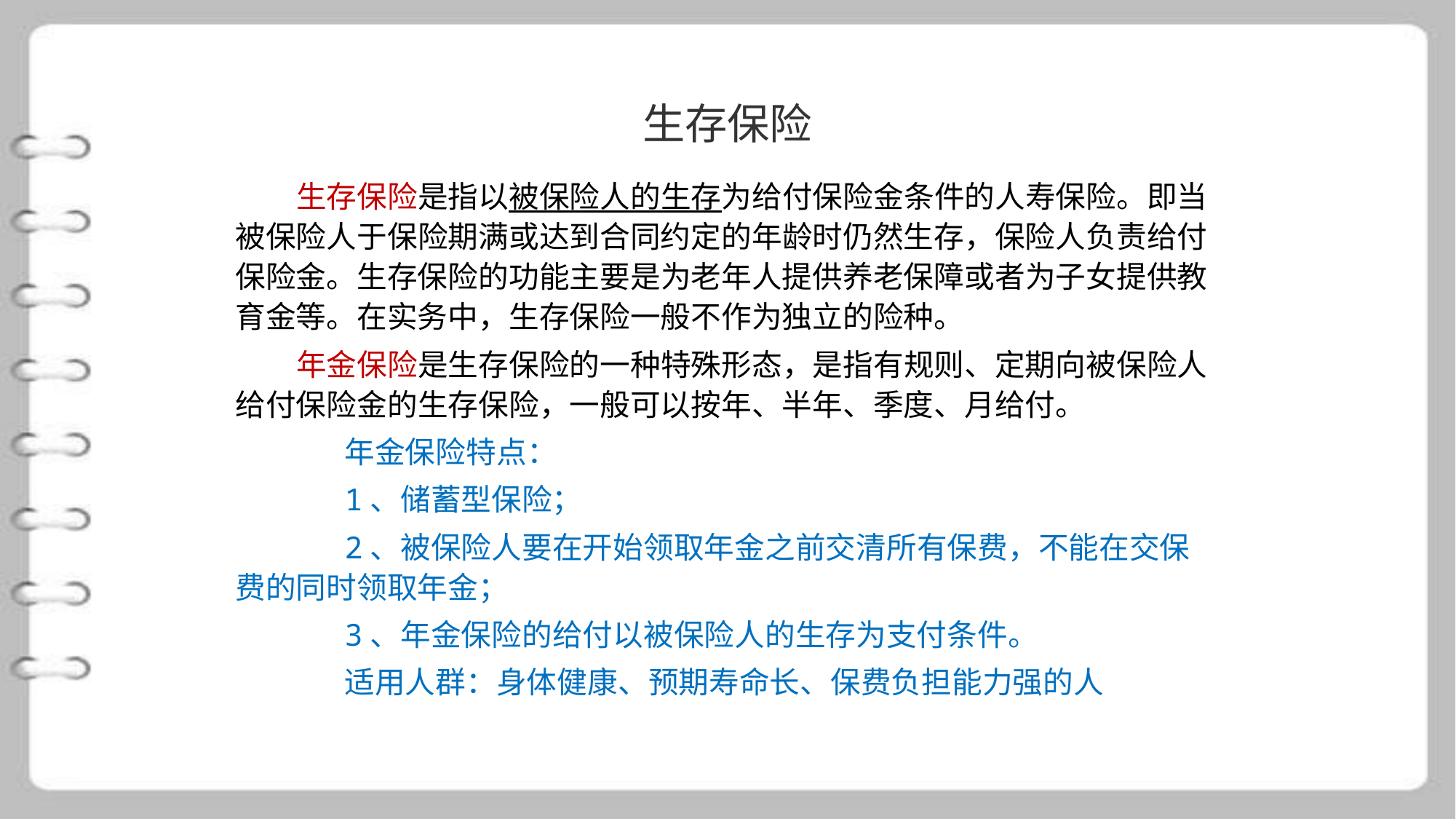

生存保险
　　生存保险是指以被保险人的生存为给付保险金条件的人寿保险。即当被保险人于保险期满或达到合同约定的年龄时仍然生存，保险人负责给付保险金。生存保险的功能主要是为老年人提供养老保障或者为子女提供教育金等。在实务中，生存保险一般不作为独立的险种。
　　年金保险是生存保险的一种特殊形态，是指有规则、定期向被保险人给付保险金的生存保险，一般可以按年、半年、季度、月给付。
	年金保险特点：
	1、储蓄型保险；
	2、被保险人要在开始领取年金之前交清所有保费，不能在交保费的同时领取年金；
	3、年金保险的给付以被保险人的生存为支付条件。
	适用人群：身体健康、预期寿命长、保费负担能力强的人